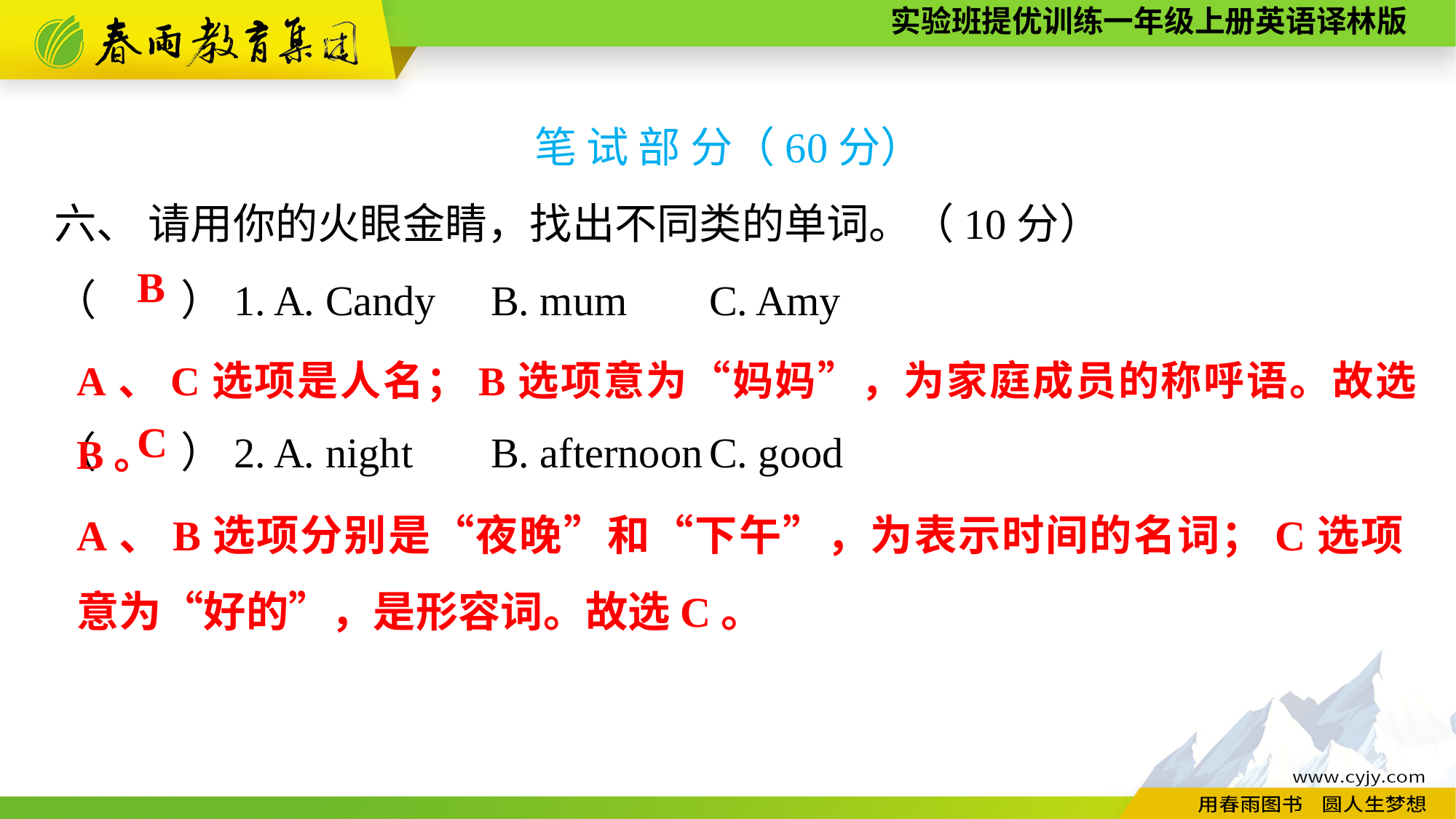

笔 试 部 分（60分）
六、 请用你的火眼金睛，找出不同类的单词。（10分）
（　　）1. A. Candy	B. mum	C. Amy

（　　）2. A. night	B. afternoon	C. good
B
A、C选项是人名；B选项意为“妈妈”，为家庭成员的称呼语。故选B。
C
A、B选项分别是“夜晚”和“下午”，为表示时间的名词；C选项意为“好的”，是形容词。故选C。